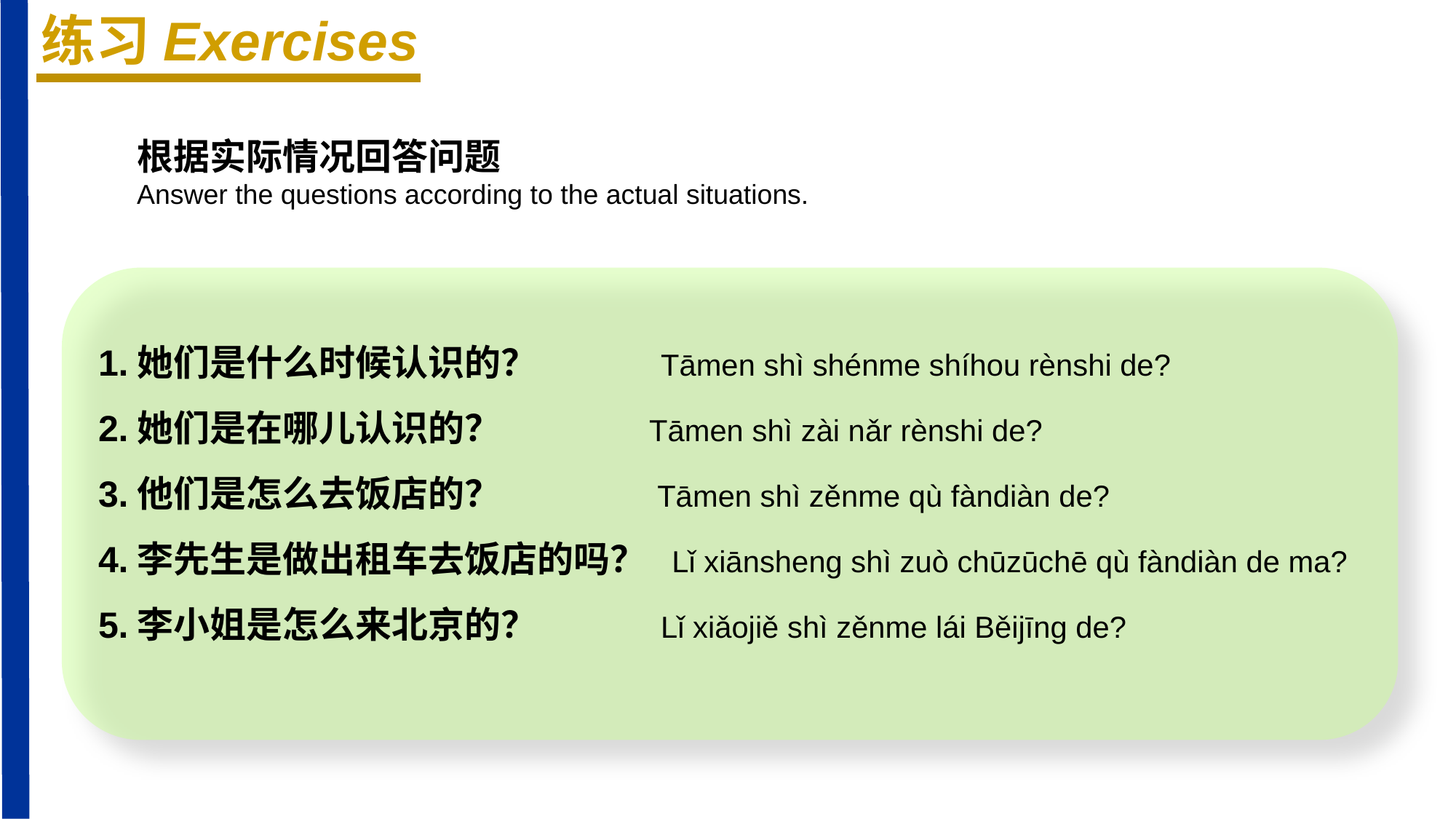

练习Exercises
根据实际情况回答问题
Answer the questions according to the actual situations.

1.她们是什么时候认识的？              Tāmen shì shénme shíhou rènshi de?
2.她们是在哪儿认识的？                 Tāmen shì zài nǎr rènshi de?
3.他们是怎么去饭店的？                  Tāmen shì zěnme qù fàndiàn de?
4.李先生是做出租车去饭店的吗？  Lǐ xiānsheng shì zuò chūzūchē qù fàndiàn de ma?
5.李小姐是怎么来北京的？              Lǐ xiǎojiě shì zěnme lái Běijīng de?